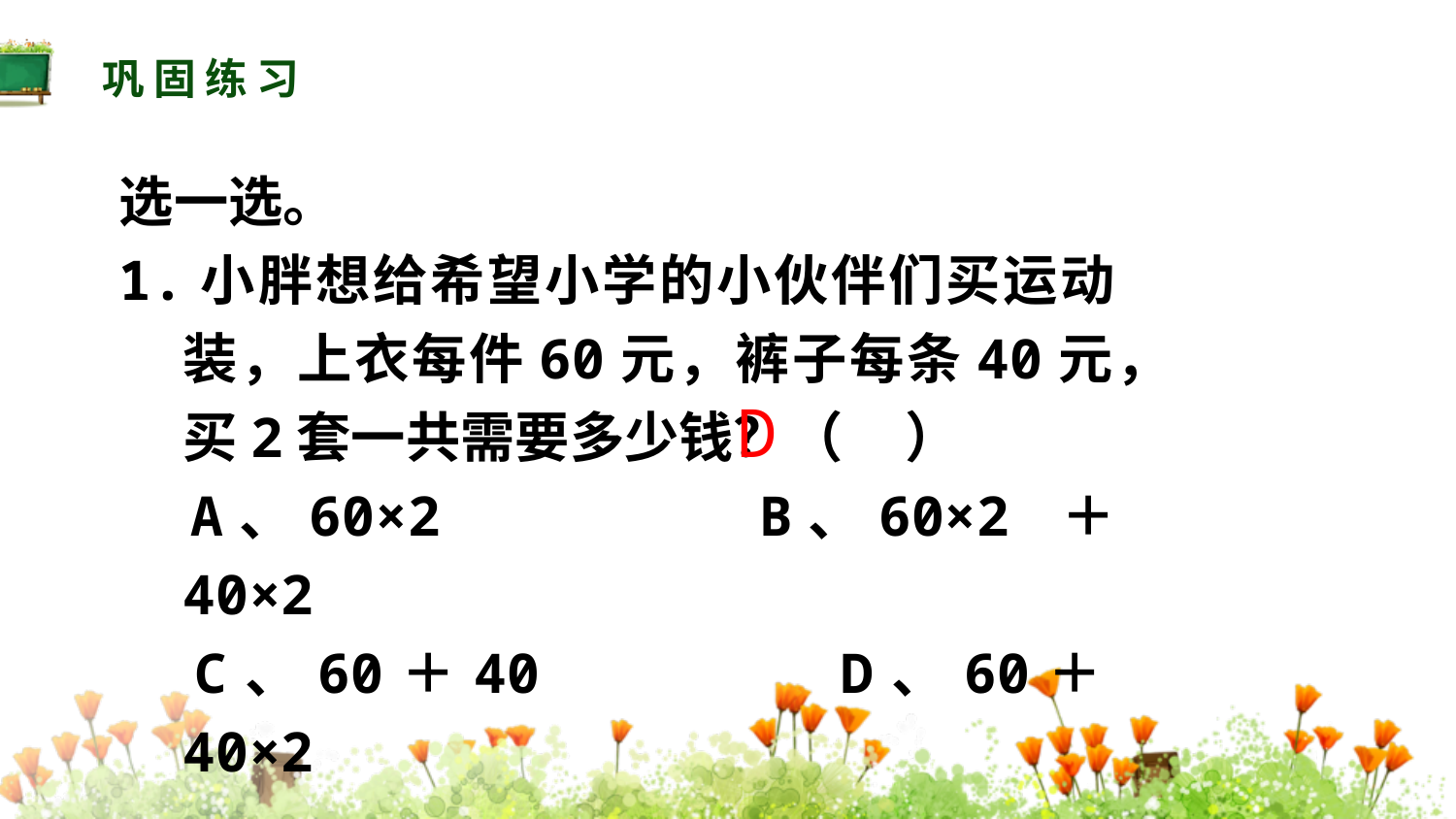

巩固练习
选一选。
1.小胖想给希望小学的小伙伴们买运动装，上衣每件60元，裤子每条40元，买2套一共需要多少钱？（     ）
  A、60×2         B、60×2 ＋ 40×2
  C、60＋40        D、60＋40×2
D